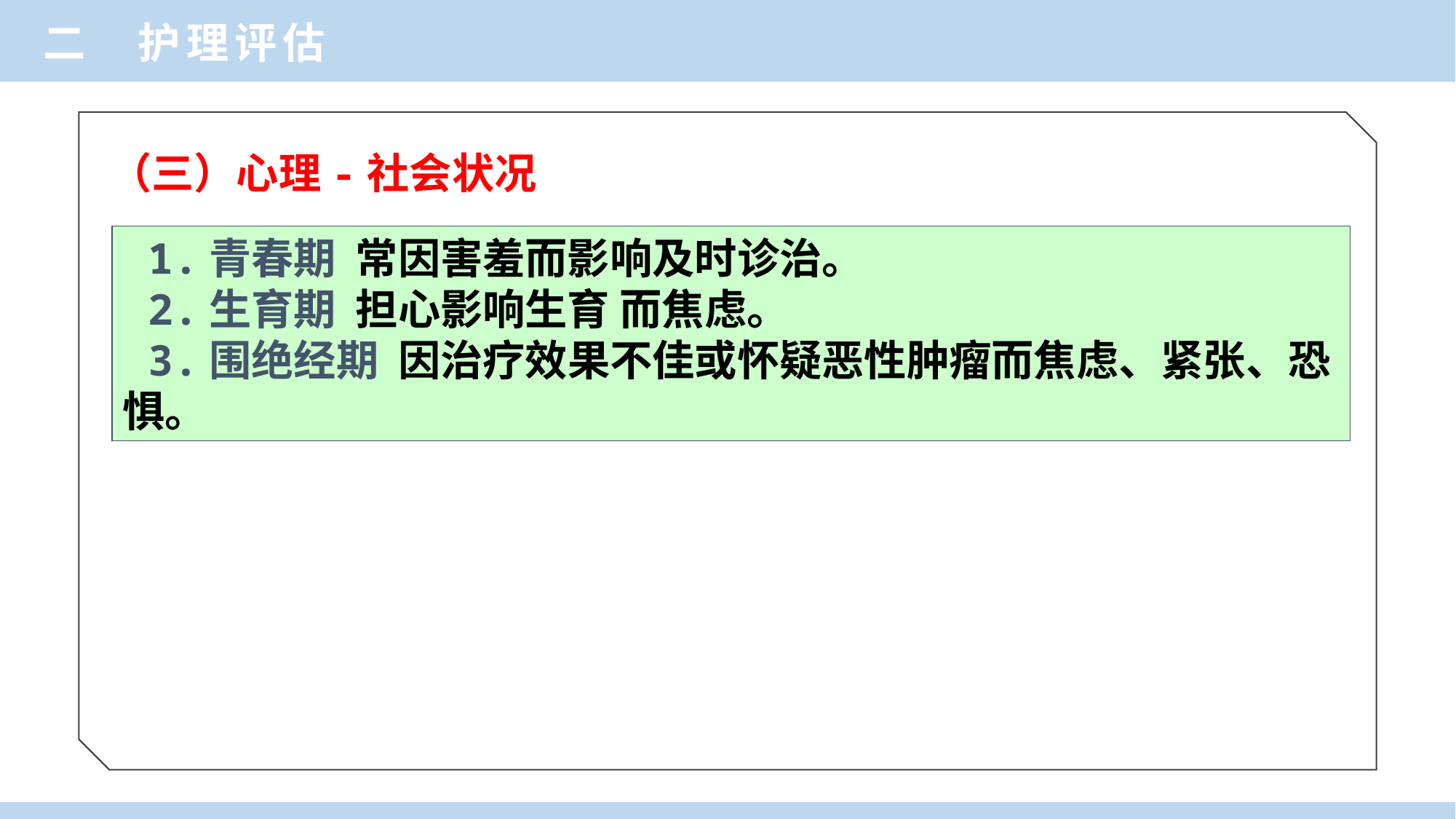

二   护理评估

（三）心理-社会状况
 1.青春期  常因害羞而影响及时诊治。
 2.生育期  担心影响生育 而焦虑。
 3.围绝经期  因治疗效果不佳或怀疑恶性肿瘤而焦虑、紧张、恐惧。